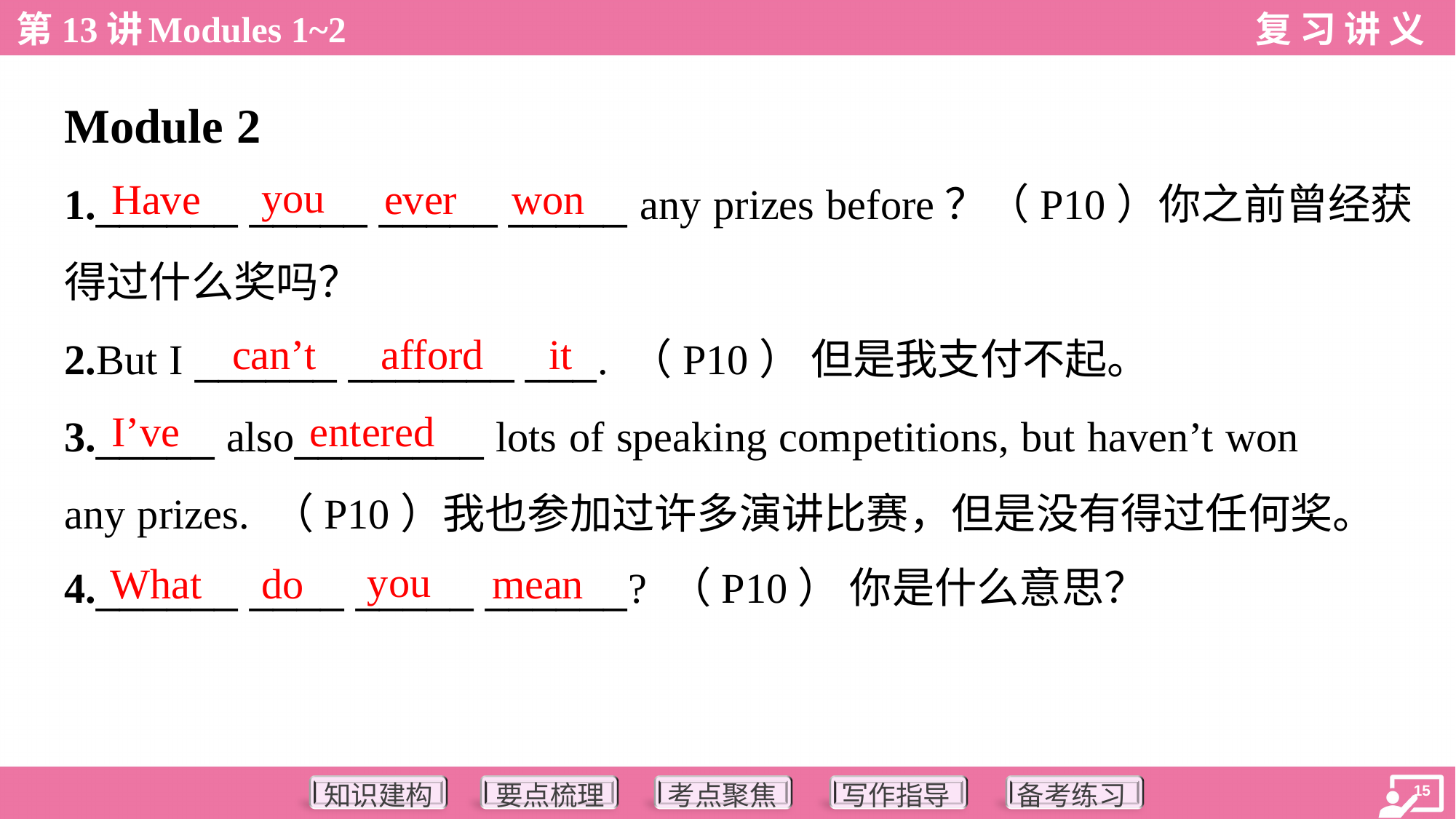

Module 2
you
Have
ever
won
1.______ _____ _____ _____ any prizes before？（P10）你之前曾经获
得过什么奖吗？
2.But I ______ _______ ___. （P10） 但是我支付不起。
3._____ also________ lots of speaking competitions, but haven’t won
any prizes. （P10）我也参加过许多演讲比赛，但是没有得过任何奖。
4.______ ____ _____ ______? （P10） 你是什么意思？
can’t
afford
it
I’ve
entered
you
What
do
mean